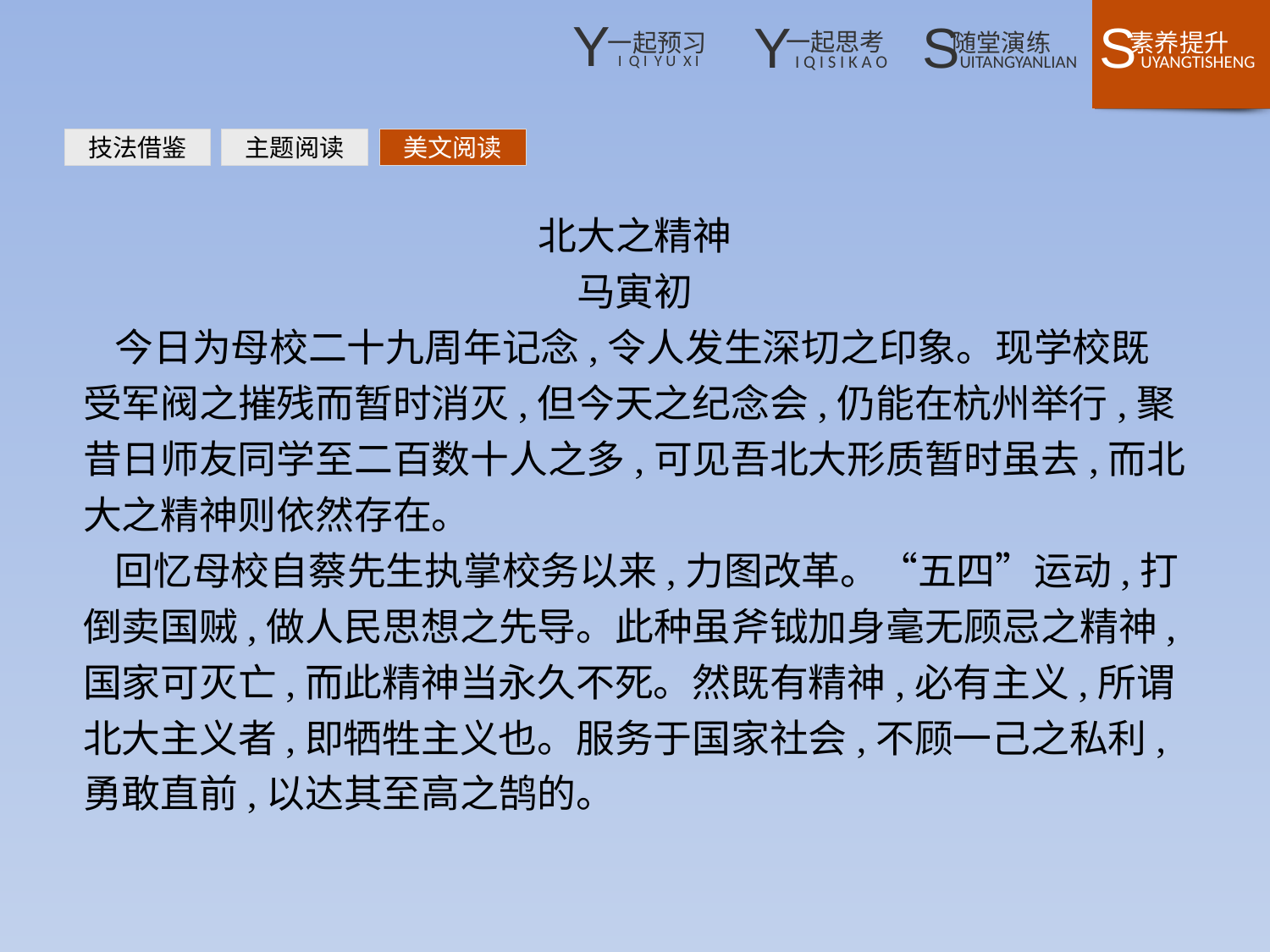

技法借鉴
主题阅读
美文阅读
北大之精神
马寅初
今日为母校二十九周年记念,令人发生深切之印象。现学校既受军阀之摧残而暂时消灭,但今天之纪念会,仍能在杭州举行,聚昔日师友同学至二百数十人之多,可见吾北大形质暂时虽去,而北大之精神则依然存在。
回忆母校自蔡先生执掌校务以来,力图改革。“五四”运动,打倒卖国贼,做人民思想之先导。此种虽斧钺加身毫无顾忌之精神,国家可灭亡,而此精神当永久不死。然既有精神,必有主义,所谓北大主义者,即牺牲主义也。服务于国家社会,不顾一己之私利,勇敢直前,以达其至高之鹄的。